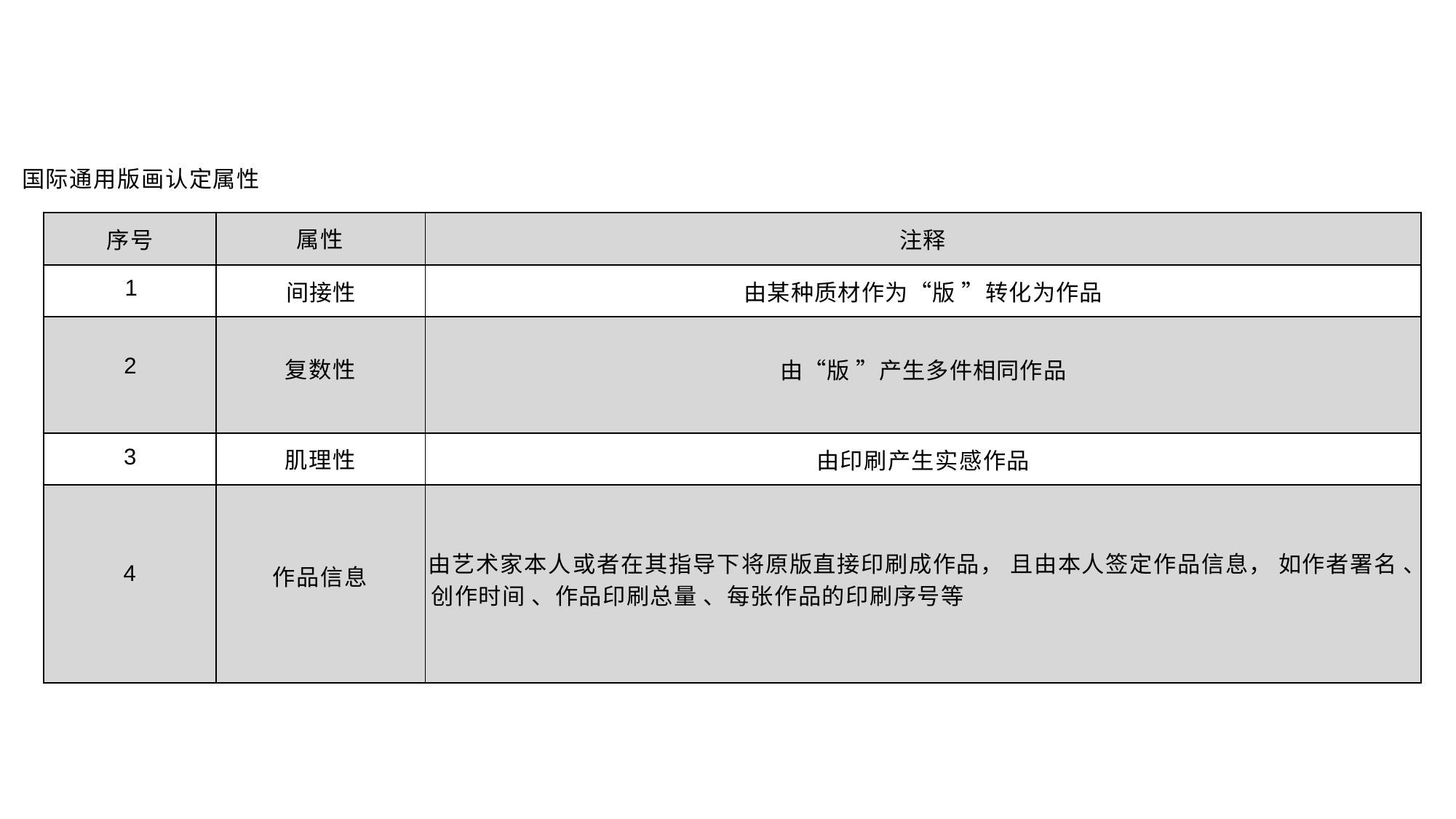

国际通用版画认定属性
| 序号 | 属性 | 注释 |
| --- | --- | --- |
| 1 | 间接性 | 由某种质材作为“版 ”转化为作品 |
| 2 | 复数性 | 由“版 ”产生多件相同作品 |
| 3 | 肌理性 | 由印刷产生实感作品 |
| 4 | 作品信息 | 由艺术家本人或者在其指导下将原版直接印刷成作品， 且由本人签定作品信息， 如作者署名 、 创作时间 、作品印刷总量 、每张作品的印刷序号等 |